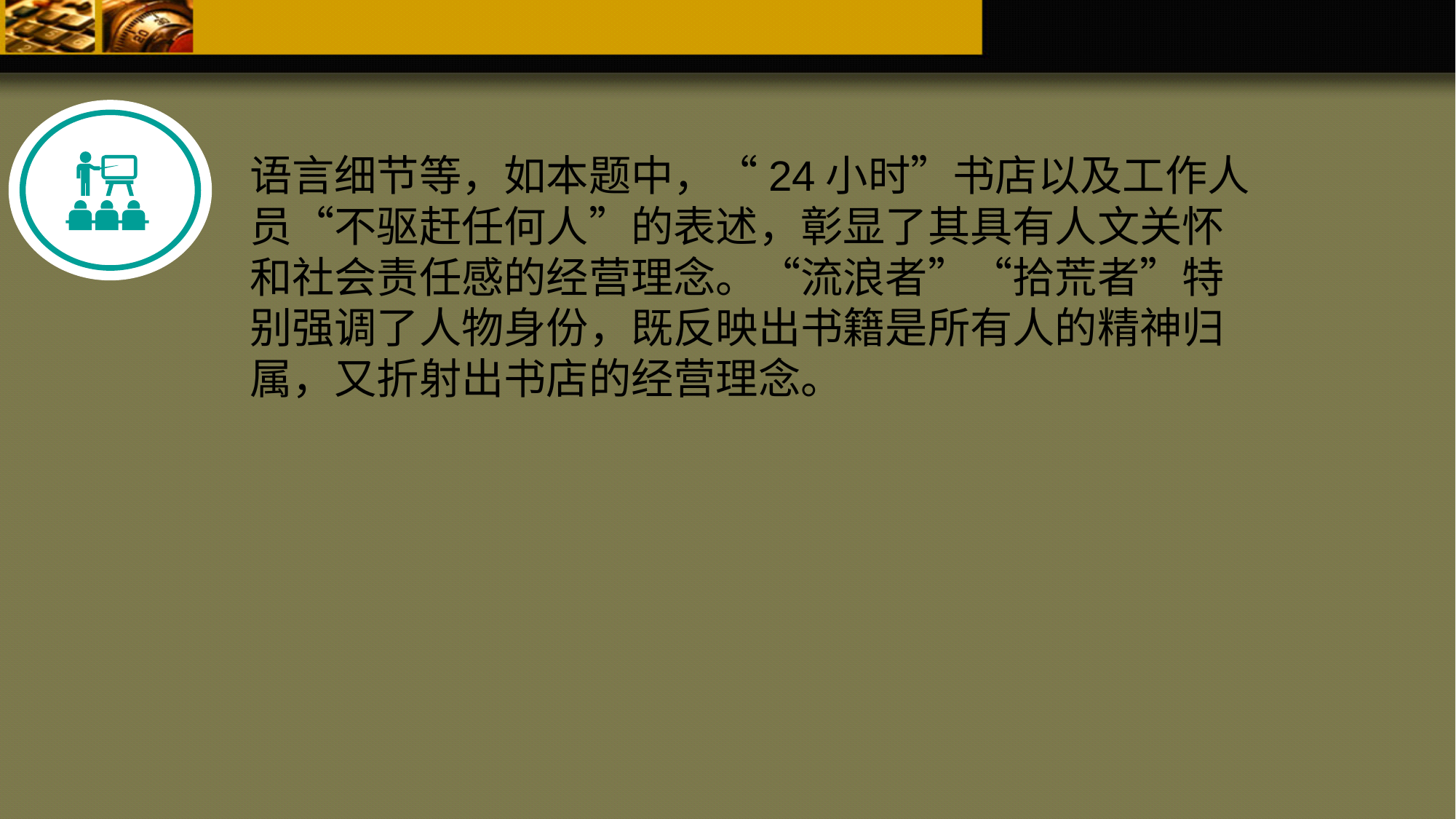

语言细节等，如本题中，“24小时”书店以及工作人员“不驱赶任何人”的表述，彰显了其具有人文关怀和社会责任感的经营理念。“流浪者”“拾荒者”特别强调了人物身份，既反映出书籍是所有人的精神归属，又折射出书店的经营理念。